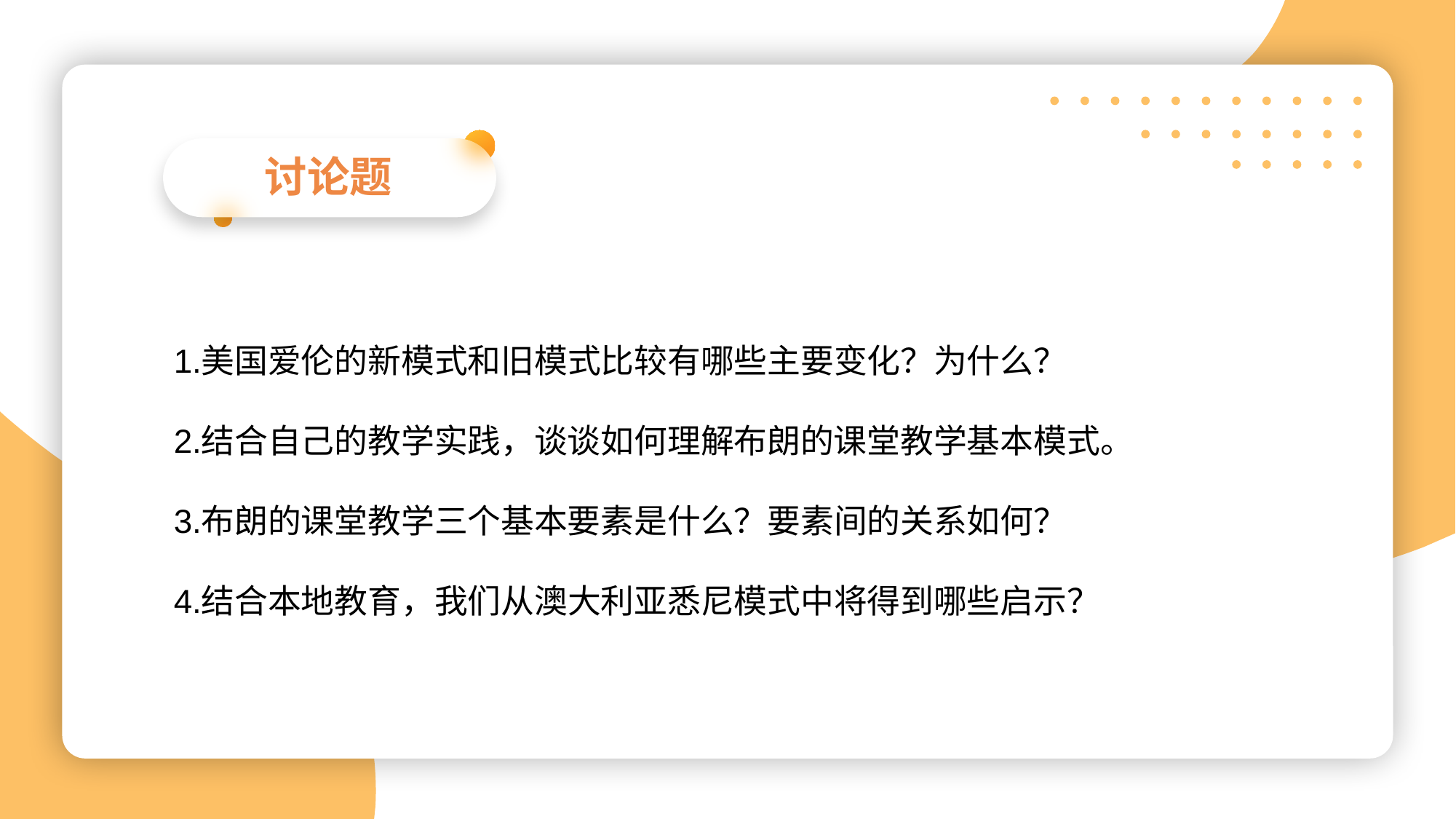

讨论题
美国爱伦的新模式和旧模式比较有哪些主要变化？为什么？
结合自己的教学实践，谈谈如何理解布朗的课堂教学基本模式。
布朗的课堂教学三个基本要素是什么？要素间的关系如何？
结合本地教育，我们从澳大利亚悉尼模式中将得到哪些启示？